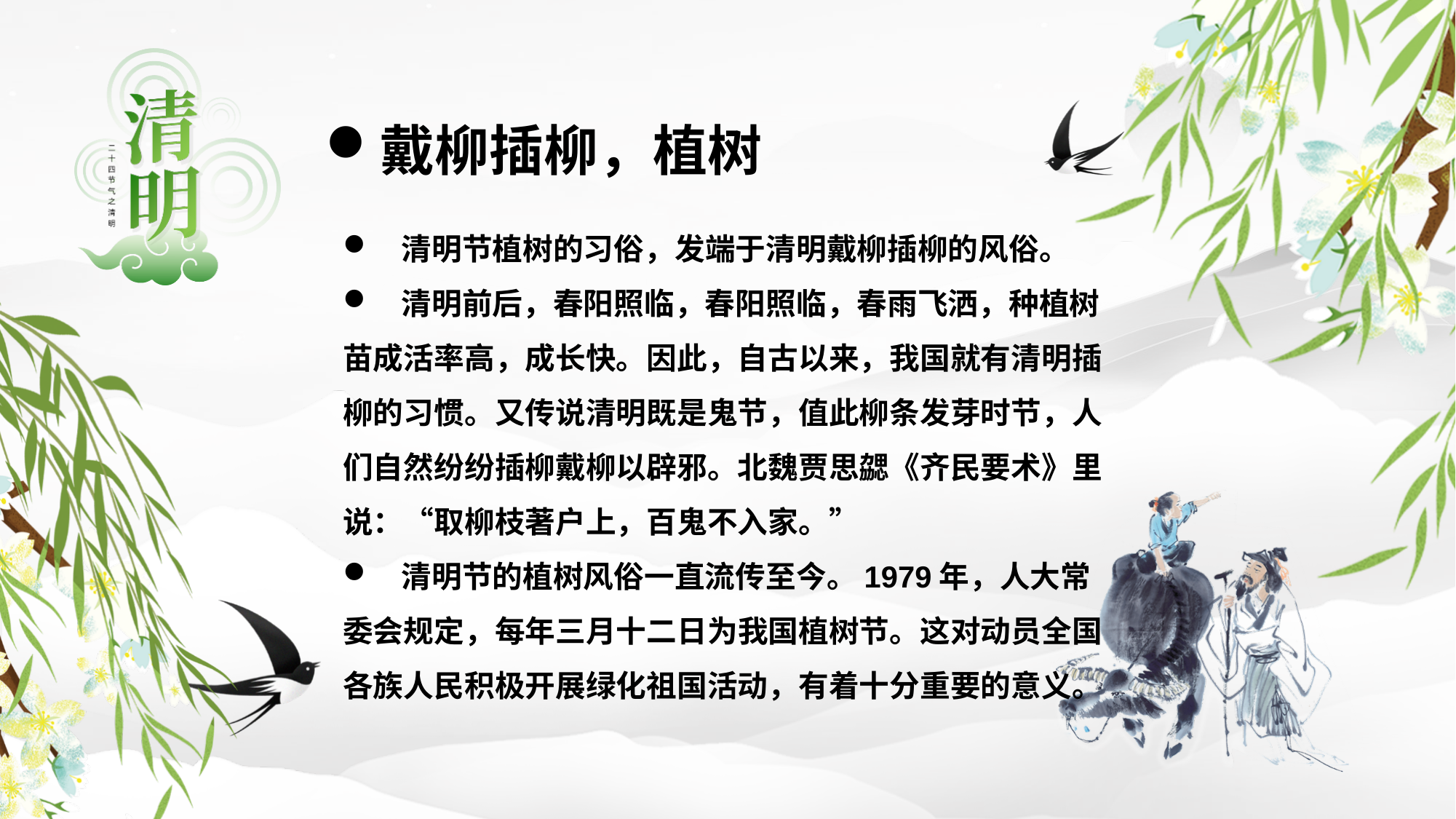

戴柳插柳，植树

   清明节植树的习俗，发端于清明戴柳插柳的风俗。
   清明前后，春阳照临，春阳照临，春雨飞洒，种植树苗成活率高，成长快。因此，自古以来，我国就有清明插柳的习惯。又传说清明既是鬼节，值此柳条发芽时节，人们自然纷纷插柳戴柳以辟邪。北魏贾思勰《齐民要术》里说：“取柳枝著户上，百鬼不入家。”
   清明节的植树风俗一直流传至今。1979年，人大常委会规定，每年三月十二日为我国植树节。这对动员全国各族人民积极开展绿化祖国活动，有着十分重要的意义。